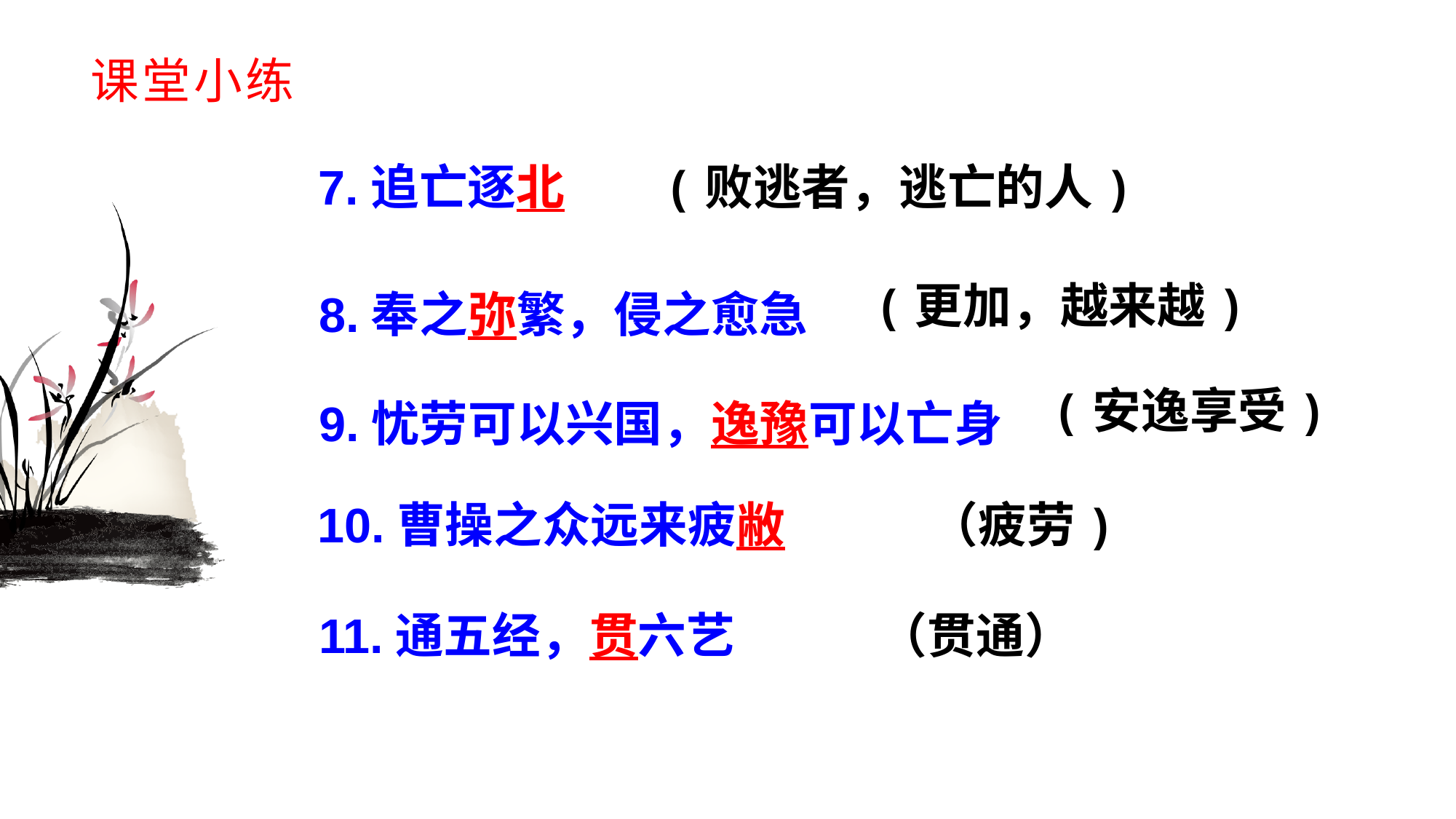

# 课堂小练
7.追亡逐北
(败逃者，逃亡的人)
(更加，越来越)
8.奉之弥繁，侵之愈急
(安逸享受)
9.忧劳可以兴国，逸豫可以亡身
10.曹操之众远来疲敝
（疲劳)
11.通五经，贯六艺
（贯通）